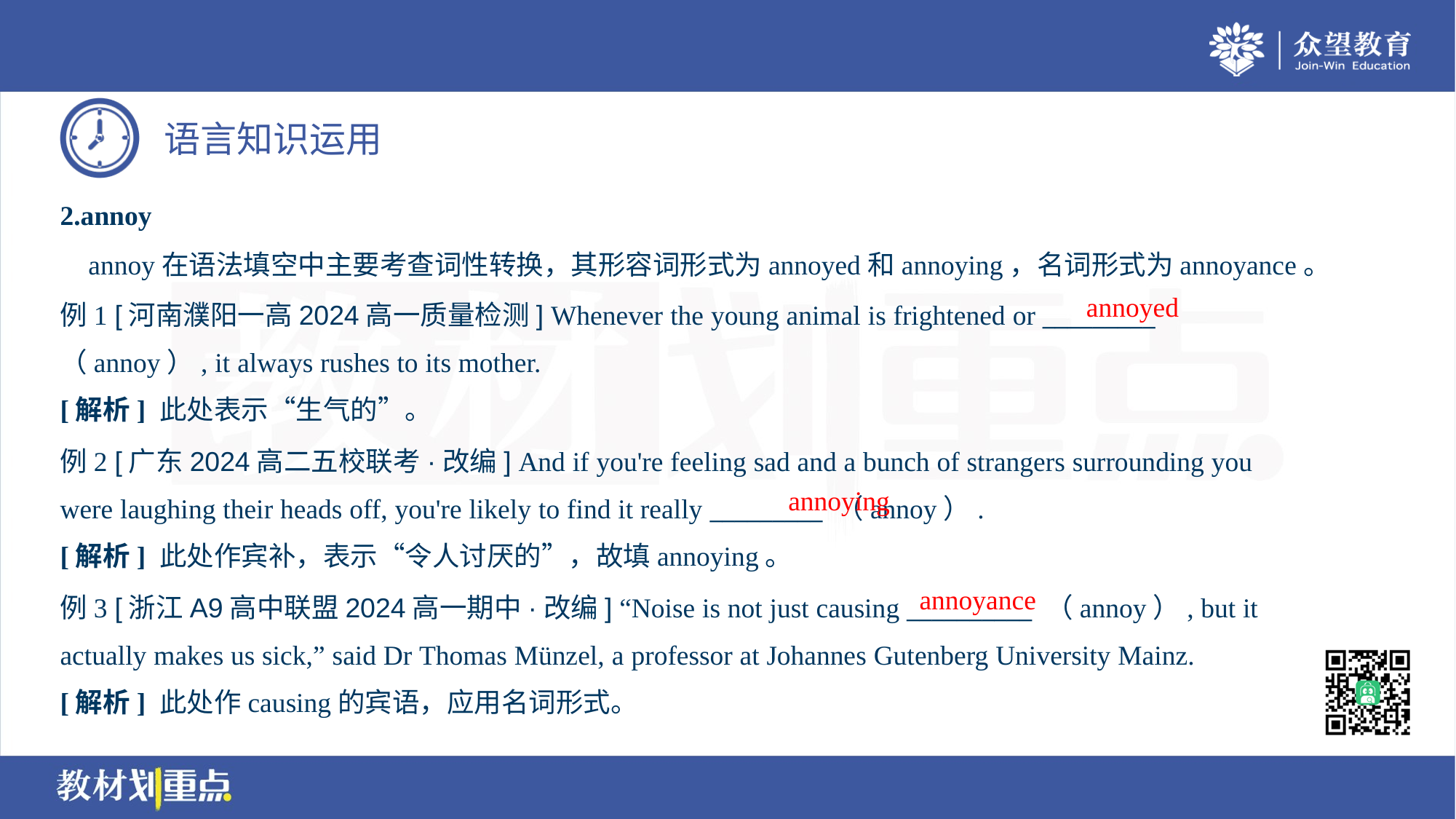

2.annoy
    annoy在语法填空中主要考查词性转换，其形容词形式为annoyed和annoying，名词形式为annoyance。
例1 [河南濮阳一高2024高一质量检测] Whenever the young animal is frightened or _________
（annoy）, it always rushes to its mother.
annoyed
[解析] 此处表示“生气的”。
例2 [广东2024高二五校联考·改编] And if you're feeling sad and a bunch of strangers surrounding you
were laughing their heads off, you're likely to find it really _________ （annoy）.
annoying
[解析] 此处作宾补，表示“令人讨厌的”，故填annoying。
annoyance
例3 [浙江A9高中联盟2024高一期中·改编] “Noise is not just causing __________ （annoy）, but it
actually makes us sick,” said Dr Thomas Münzel, a professor at Johannes Gutenberg University Mainz.
[解析] 此处作causing的宾语，应用名词形式。